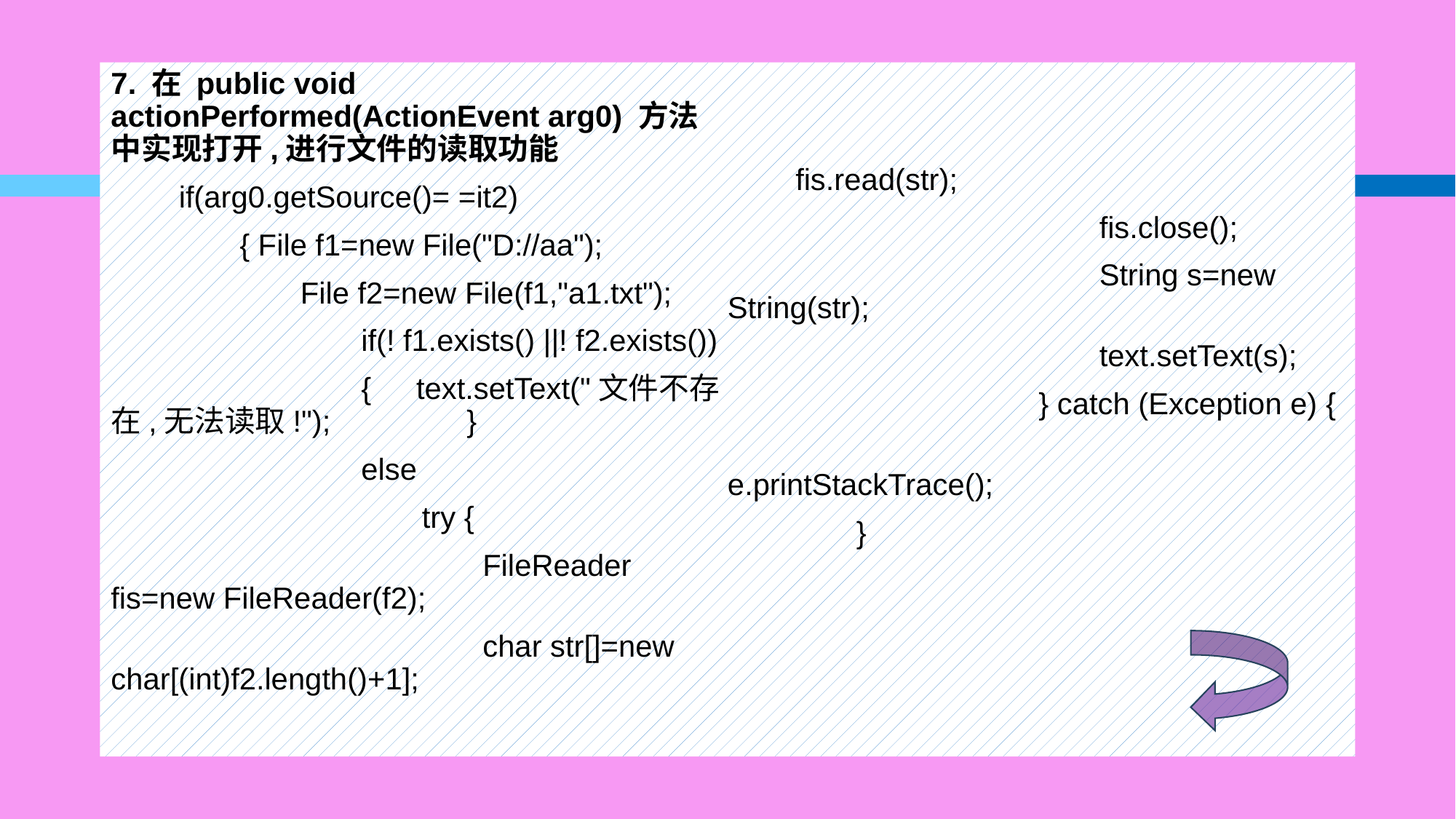

7. 在 public void actionPerformed(ActionEvent arg0) 方法中实现打开,进行文件的读取功能
　　if(arg0.getSource()= =it2)
　　　　{ File f1=new File("D://aa");
　　　　　　File f2=new File(f1,"a1.txt");
　　　　　　　　if(! f1.exists() ||! f2.exists())
　　　　　　　　{　text.setText("文件不存在,无法读取!");　　　　}
　　　　　　　　else
　　　　　　　　　　try {
　　　　　　　　　　　　FileReader fis=new FileReader(f2);
　　　　　　　　　　　　char str[]=new char[(int)f2.length()+1];

　　fis.read(str);
　　　　　　　　　　　　fis.close();
　　　　　　　　　　　　String s=new String(str);
　　　　　　　　　　　　text.setText(s);
　　　　　　　　　　} catch (Exception e) {
　　　　　　　　　　　　e.printStackTrace();
　　　　}